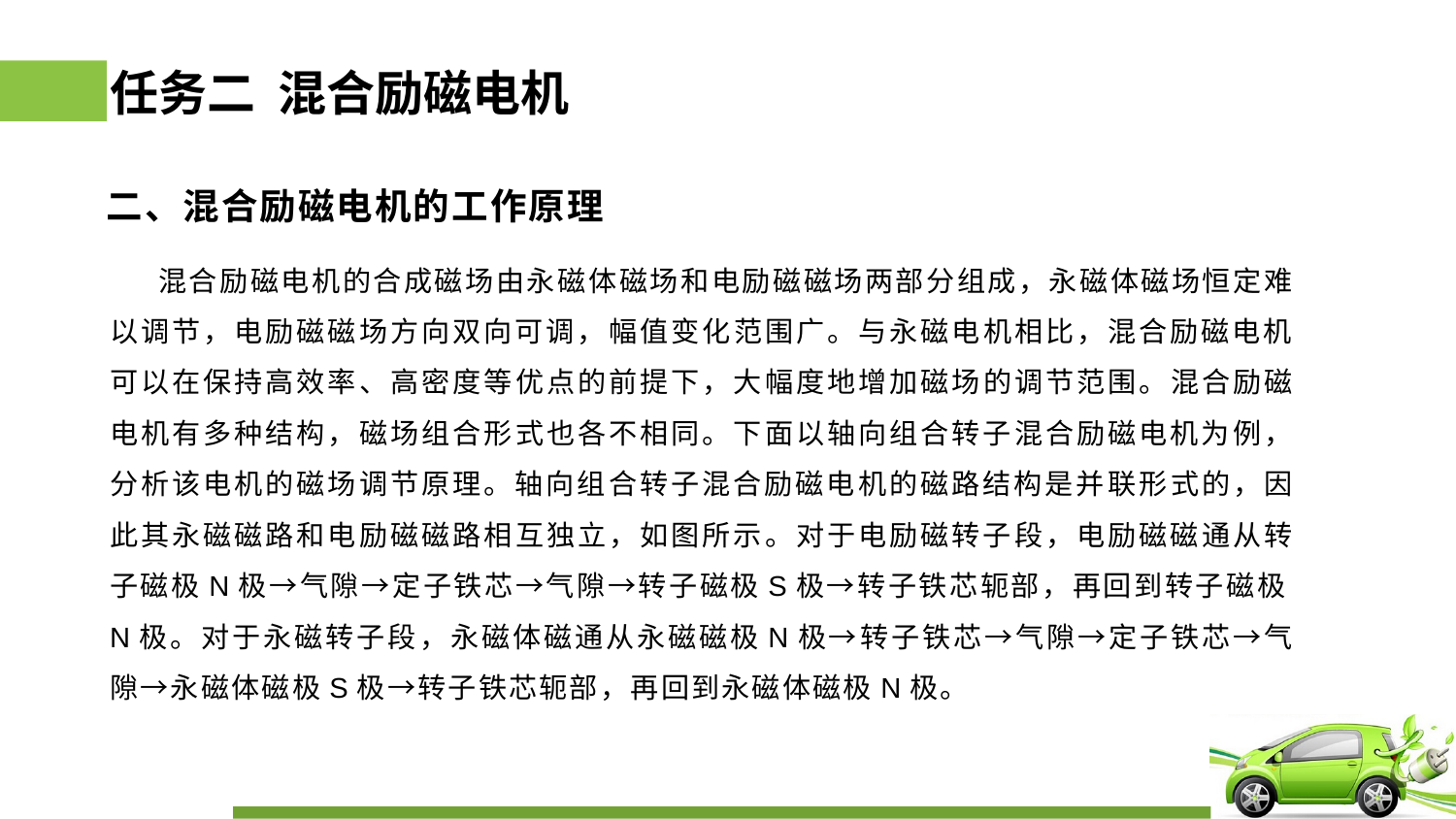

# 任务二  混合励磁电机
二、混合励磁电机的工作原理
混合励磁电机的合成磁场由永磁体磁场和电励磁磁场两部分组成，永磁体磁场恒定难以调节，电励磁磁场方向双向可调，幅值变化范围广。与永磁电机相比，混合励磁电机可以在保持高效率、高密度等优点的前提下，大幅度地增加磁场的调节范围。混合励磁电机有多种结构，磁场组合形式也各不相同。下面以轴向组合转子混合励磁电机为例，分析该电机的磁场调节原理。轴向组合转子混合励磁电机的磁路结构是并联形式的，因此其永磁磁路和电励磁磁路相互独立，如图所示。对于电励磁转子段，电励磁磁通从转子磁极N极→气隙→定子铁芯→气隙→转子磁极S极→转子铁芯轭部，再回到转子磁极N极。对于永磁转子段，永磁体磁通从永磁磁极N极→转子铁芯→气隙→定子铁芯→气隙→永磁体磁极S极→转子铁芯轭部，再回到永磁体磁极N极。